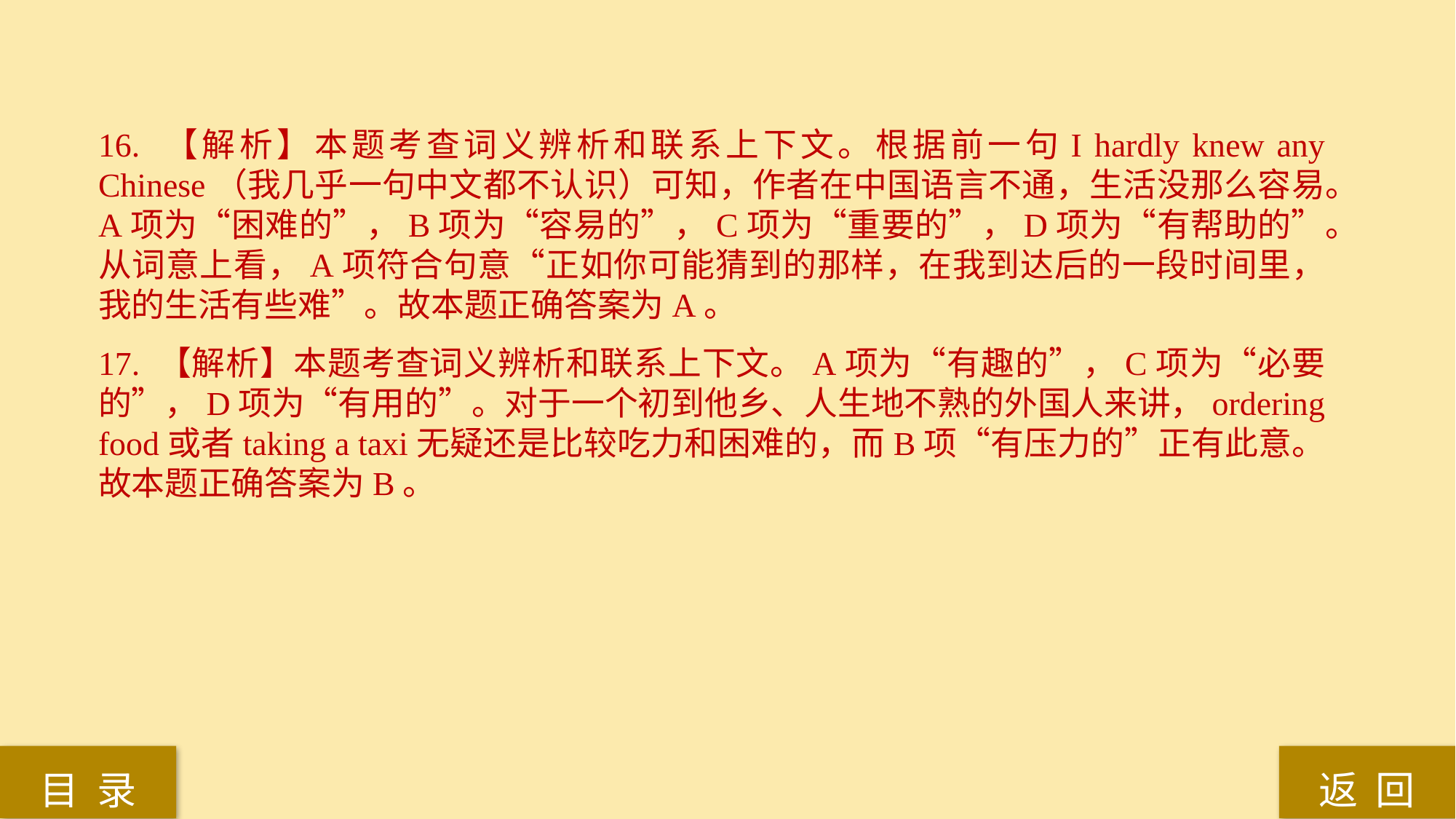

16. 【解析】本题考查词义辨析和联系上下文。根据前一句I hardly knew any Chinese（我几乎一句中文都不认识）可知，作者在中国语言不通，生活没那么容易。A项为“困难的”，B项为“容易的”，C项为“重要的”，D项为“有帮助的”。从词意上看，A项符合句意“正如你可能猜到的那样，在我到达后的一段时间里，我的生活有些难”。故本题正确答案为A。
17. 【解析】本题考查词义辨析和联系上下文。A项为“有趣的”，C项为“必要的”，D项为“有用的”。对于一个初到他乡、人生地不熟的外国人来讲，ordering food或者taking a taxi无疑还是比较吃力和困难的，而B项“有压力的”正有此意。故本题正确答案为B。
返  回